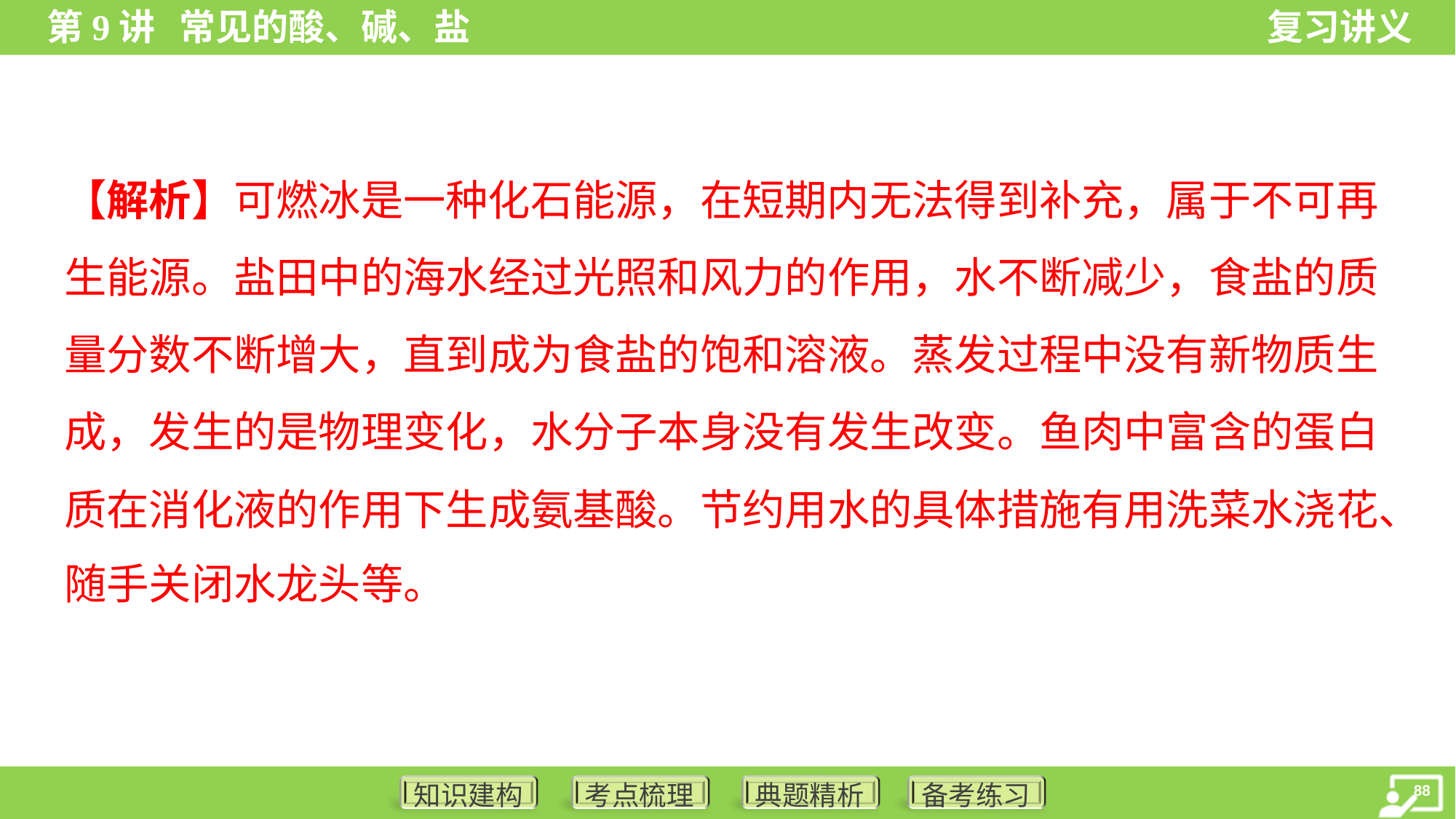

【解析】可燃冰是一种化石能源，在短期内无法得到补充，属于不可再
生能源。盐田中的海水经过光照和风力的作用，水不断减少，食盐的质
量分数不断增大，直到成为食盐的饱和溶液。蒸发过程中没有新物质生
成，发生的是物理变化，水分子本身没有发生改变。鱼肉中富含的蛋白
质在消化液的作用下生成氨基酸。节约用水的具体措施有用洗菜水浇花、
随手关闭水龙头等。